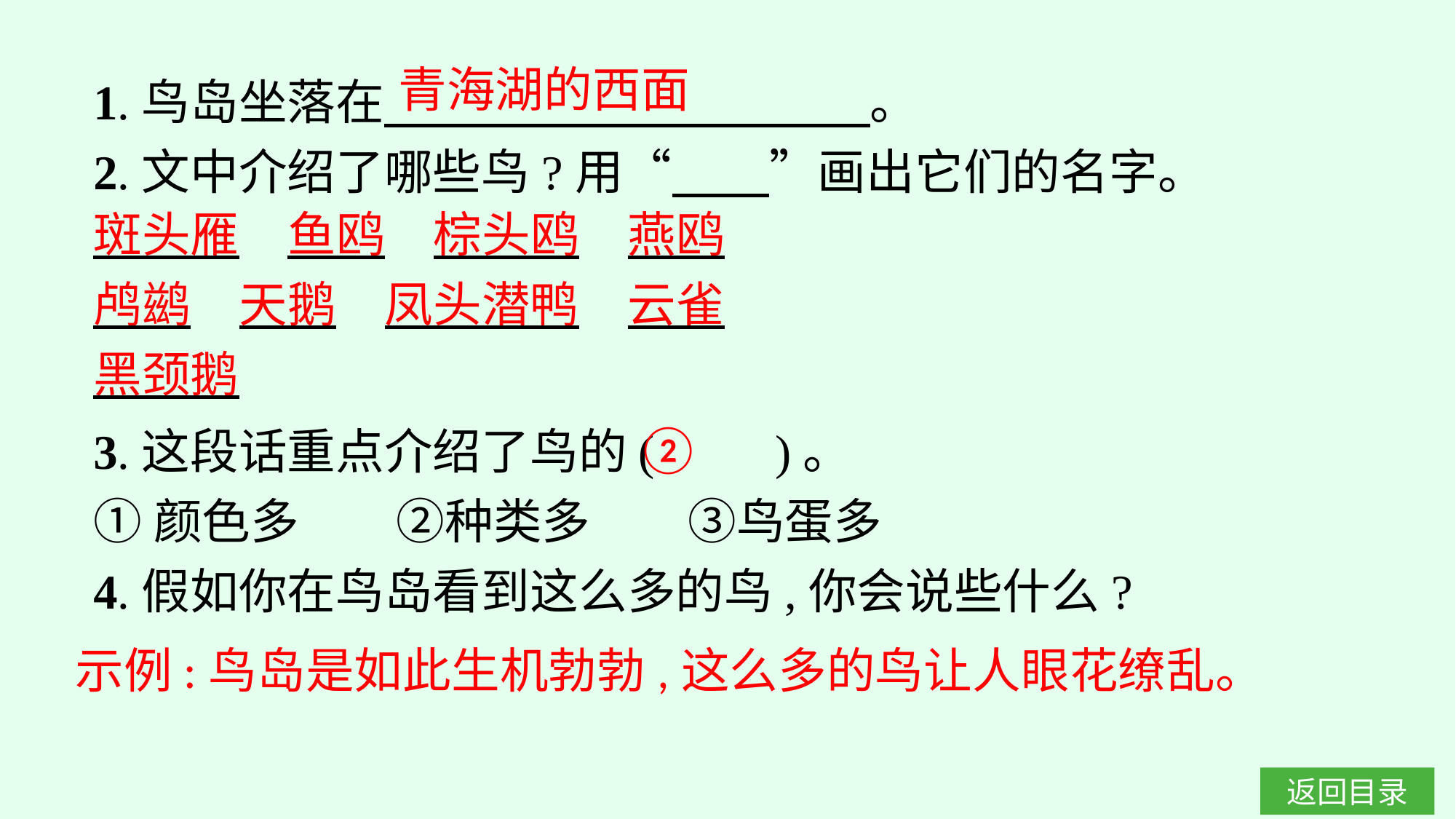

青海湖的西面
1.鸟岛坐落在　　　　　　　　　　。
2.文中介绍了哪些鸟?用“　　”画出它们的名字。

3.这段话重点介绍了鸟的(　　)。
①颜色多　　②种类多　　③鸟蛋多
4.假如你在鸟岛看到这么多的鸟,你会说些什么?
斑头雁　鱼鸥　棕头鸥　燕鸥
鸬鹚　天鹅　凤头潜鸭　云雀
黑颈鹅
②
示例:鸟岛是如此生机勃勃,这么多的鸟让人眼花缭乱。